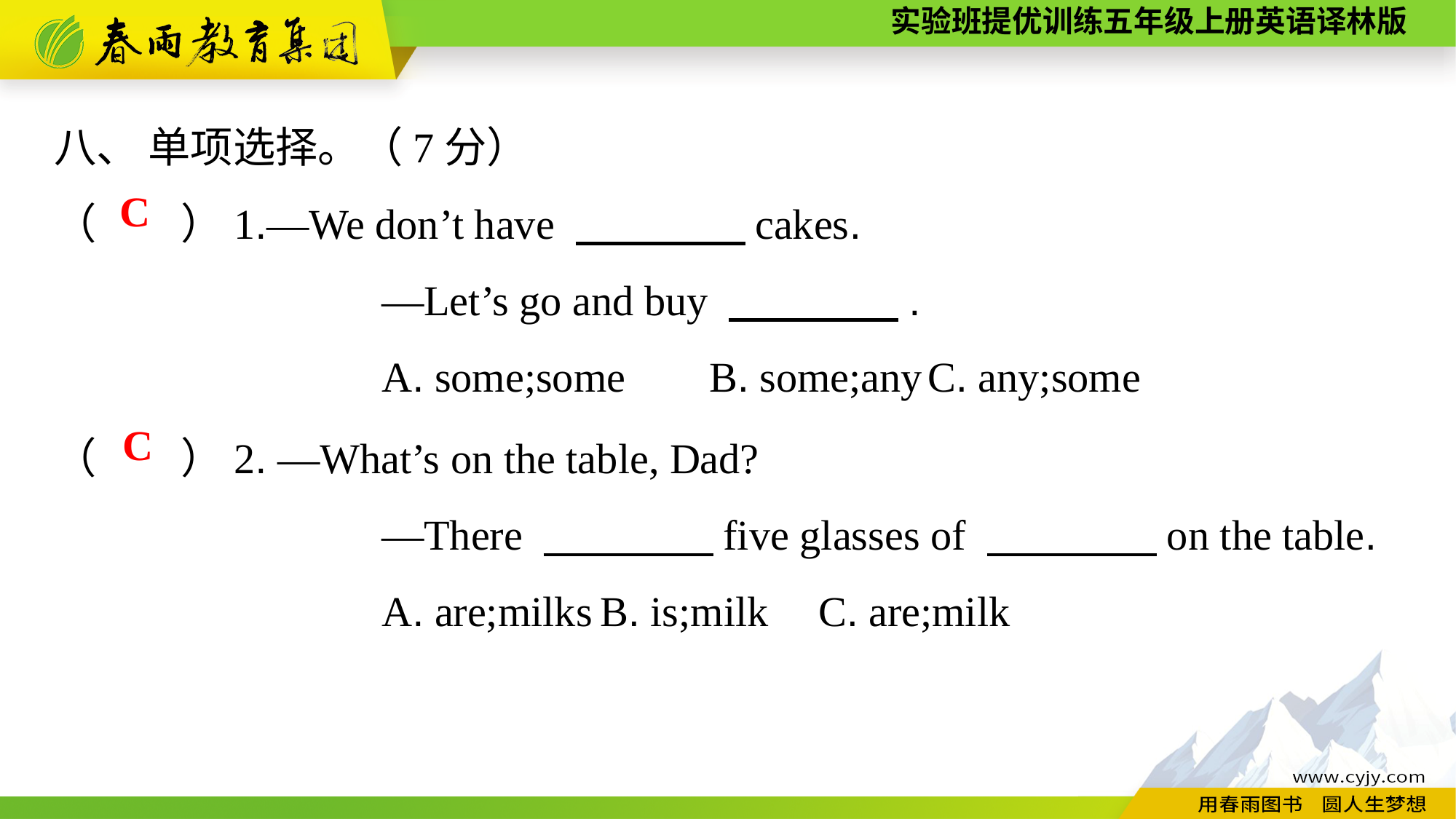

八、 单项选择。（7分）
（　　）1.—We don’t have 　　　　cakes.
			—Let’s go and buy 　　　　.
			A. some;some	B. some;any	C. any;some
C
（　　）2. —What’s on the table, Dad?
			—There 　　　　five glasses of 　　　　on the table.
			A. are;milks	B. is;milk	C. are;milk
C